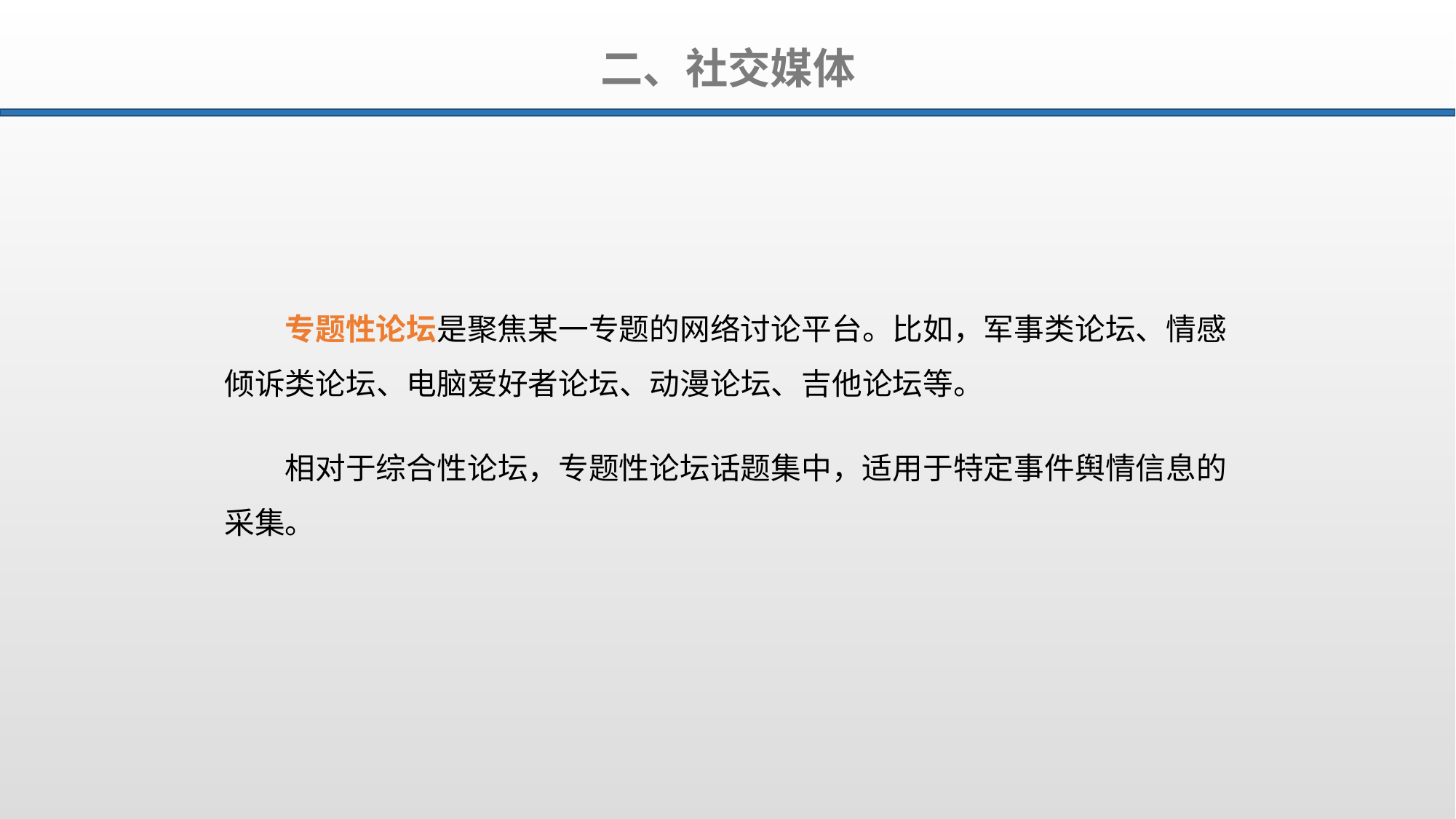

二、社交媒体

专题性论坛是聚焦某一专题的网络讨论平台。比如，军事类论坛、情感倾诉类论坛、电脑爱好者论坛、动漫论坛、吉他论坛等。
相对于综合性论坛，专题性论坛话题集中，适用于特定事件舆情信息的采集。